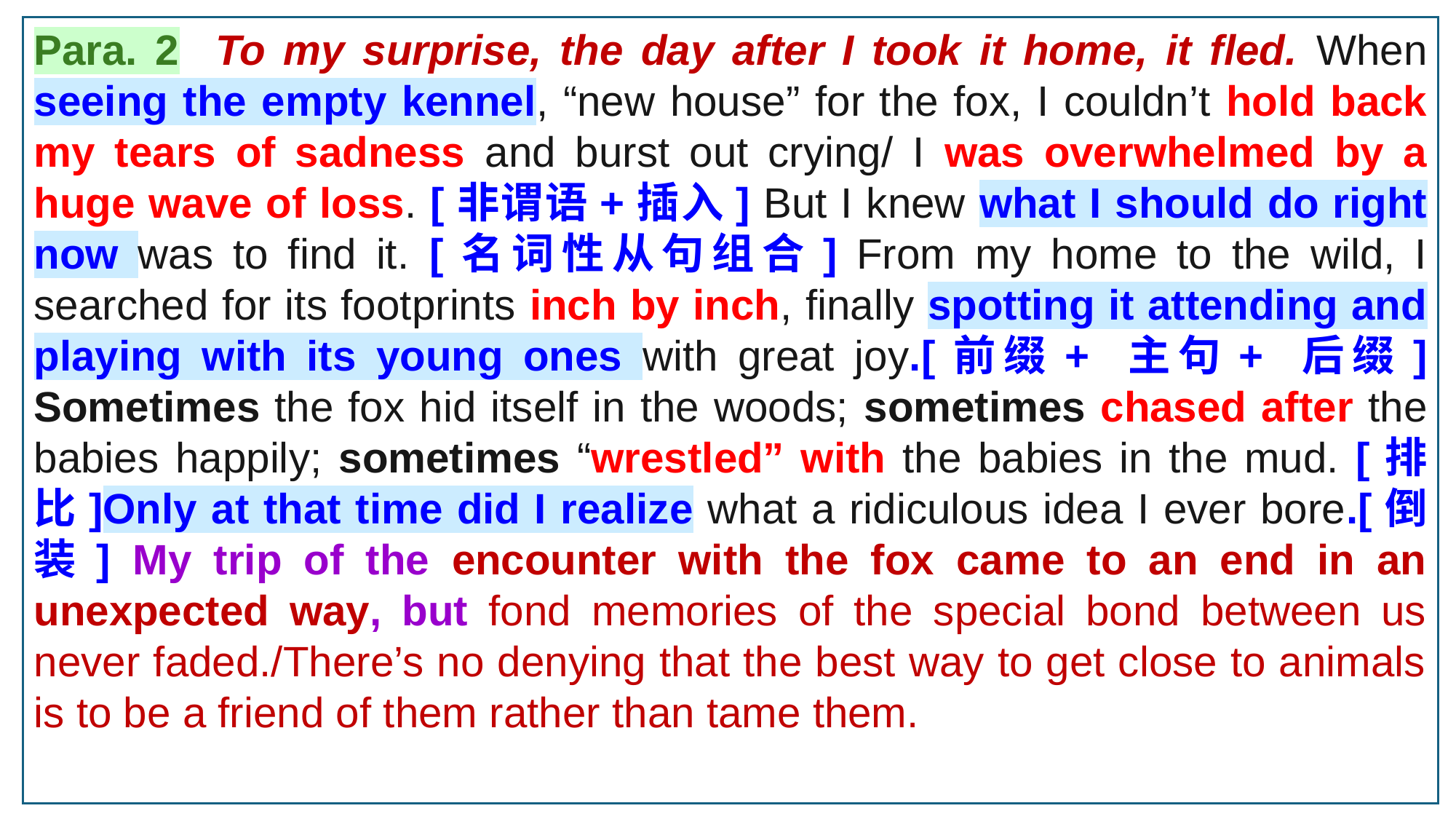

Para. 2  To my surprise, the day after I took it home, it fled. When seeing the empty kennel, “new house” for the fox, I couldn’t hold back my tears of sadness and burst out crying/ I was overwhelmed by a huge wave of loss. [非谓语+插入] But I knew what I should do right now was to find it. [名词性从句组合] From my home to the wild, I searched for its footprints inch by inch, finally spotting it attending and playing with its young ones with great joy.[前缀+ 主句+ 后缀] Sometimes the fox hid itself in the woods; sometimes chased after the babies happily; sometimes “wrestled” with the babies in the mud. [排比]Only at that time did I realize what a ridiculous idea I ever bore.[倒装] My trip of the encounter with the fox came to an end in an unexpected way, but fond memories of the special bond between us never faded./There’s no denying that the best way to get close to animals is to be a friend of them rather than tame them.